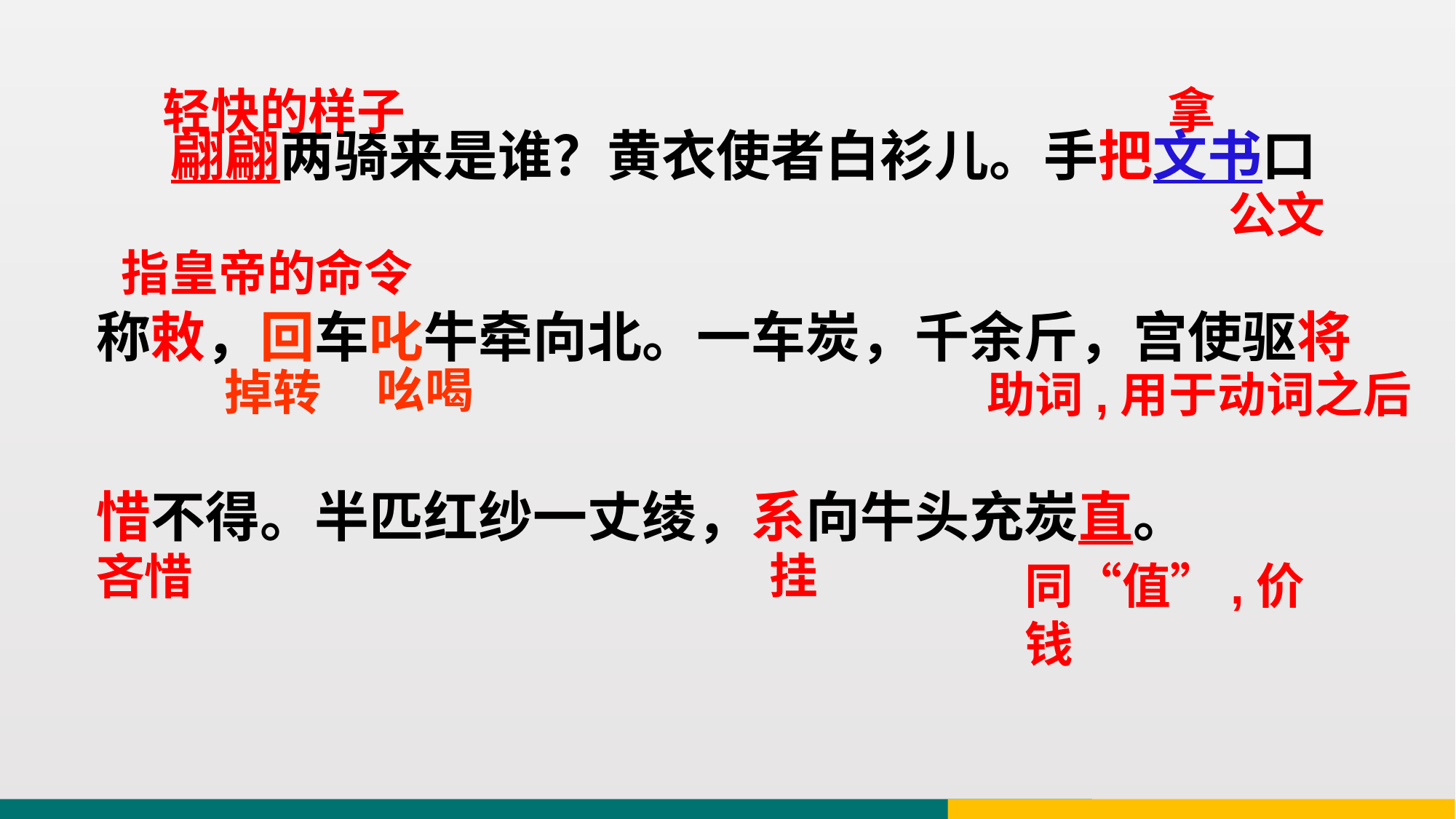

拿
轻快的样子
    翩翩两骑来是谁？黄衣使者白衫儿。手把文书口

称敕，回车叱牛牵向北。一车炭，千余斤，宫使驱将

惜不得。半匹红纱一丈绫，系向牛头充炭直。
公文
指皇帝的命令
吆喝
掉转
助词,用于动词之后
挂
吝惜
同“值”,价钱